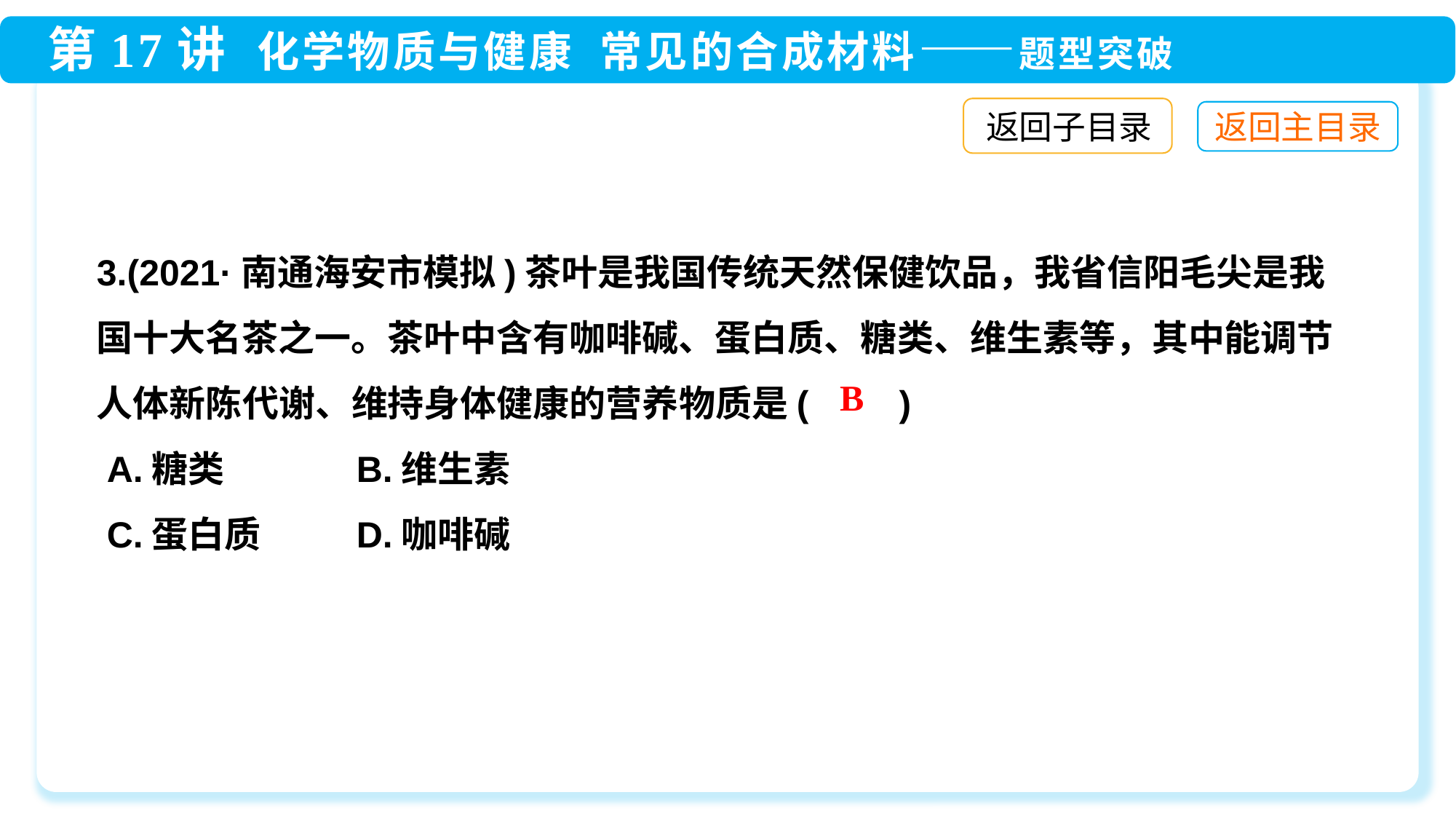

返回子目录
3.(2021·南通海安市模拟)茶叶是我国传统天然保健饮品，我省信阳毛尖是我国十大名茶之一。茶叶中含有咖啡碱、蛋白质、糖类、维生素等，其中能调节人体新陈代谢、维持身体健康的营养物质是(　　)
 A.糖类	    B.维生素
 C.蛋白质	    D.咖啡碱
B